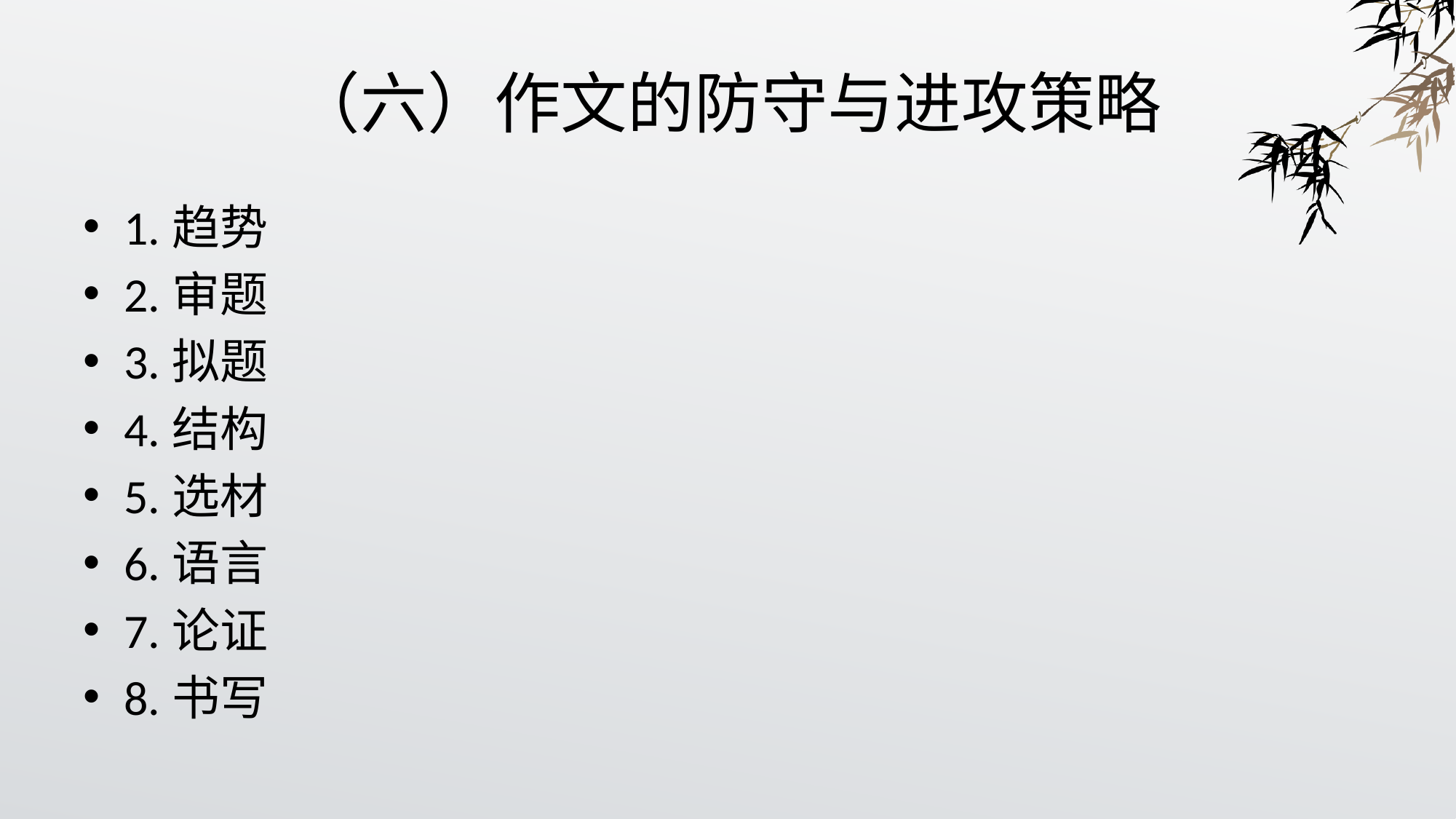

# （六）作文的防守与进攻策略
1.趋势
2.审题
3.拟题
4.结构
5.选材
6.语言
7.论证
8.书写